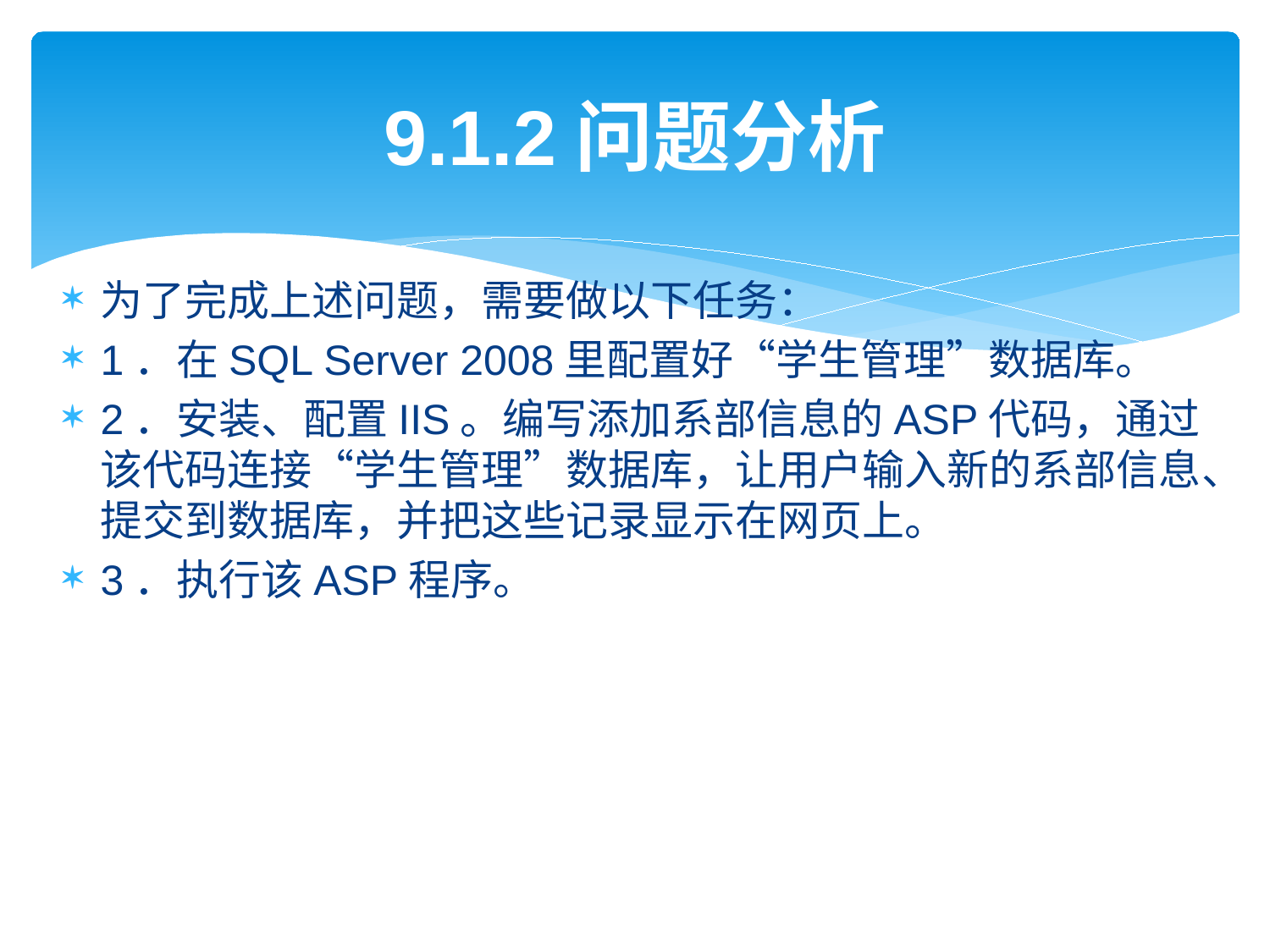

# 9.1.2问题分析
为了完成上述问题，需要做以下任务：
1．在SQL Server 2008里配置好“学生管理”数据库。
2．安装、配置IIS。编写添加系部信息的ASP代码，通过该代码连接“学生管理”数据库，让用户输入新的系部信息、提交到数据库，并把这些记录显示在网页上。
3．执行该ASP程序。